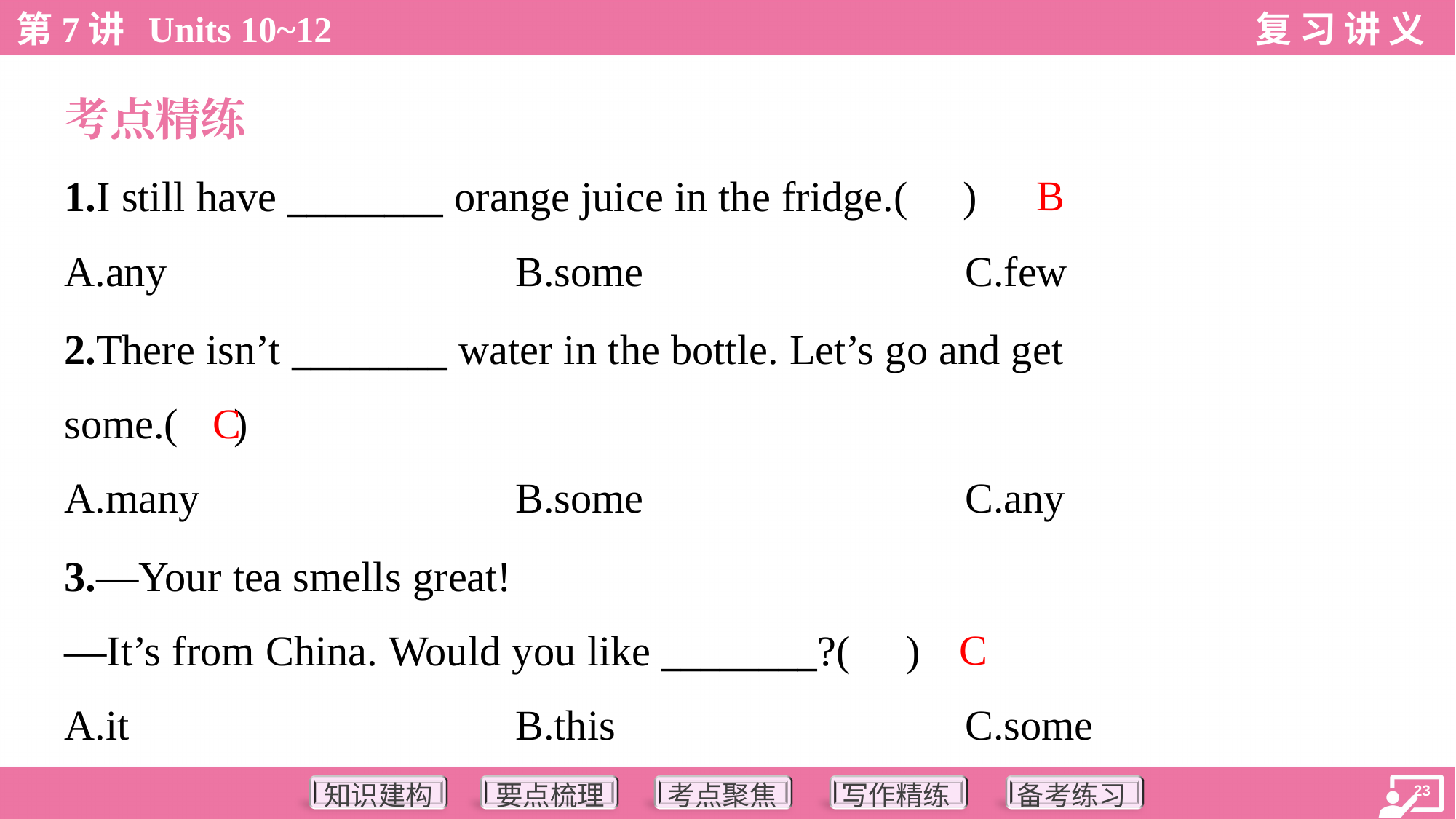

考点精练
B
1.I still have ________ orange juice in the fridge.(     )
A.any	B.some	C.few
2.There isn’t ________ water in the bottle. Let’s go and get
some.(     )
C
A.many	B.some	C.any
3.—Your tea smells great!
—It’s from China. Would you like ________?(     )
C
A.it	B.this	C.some